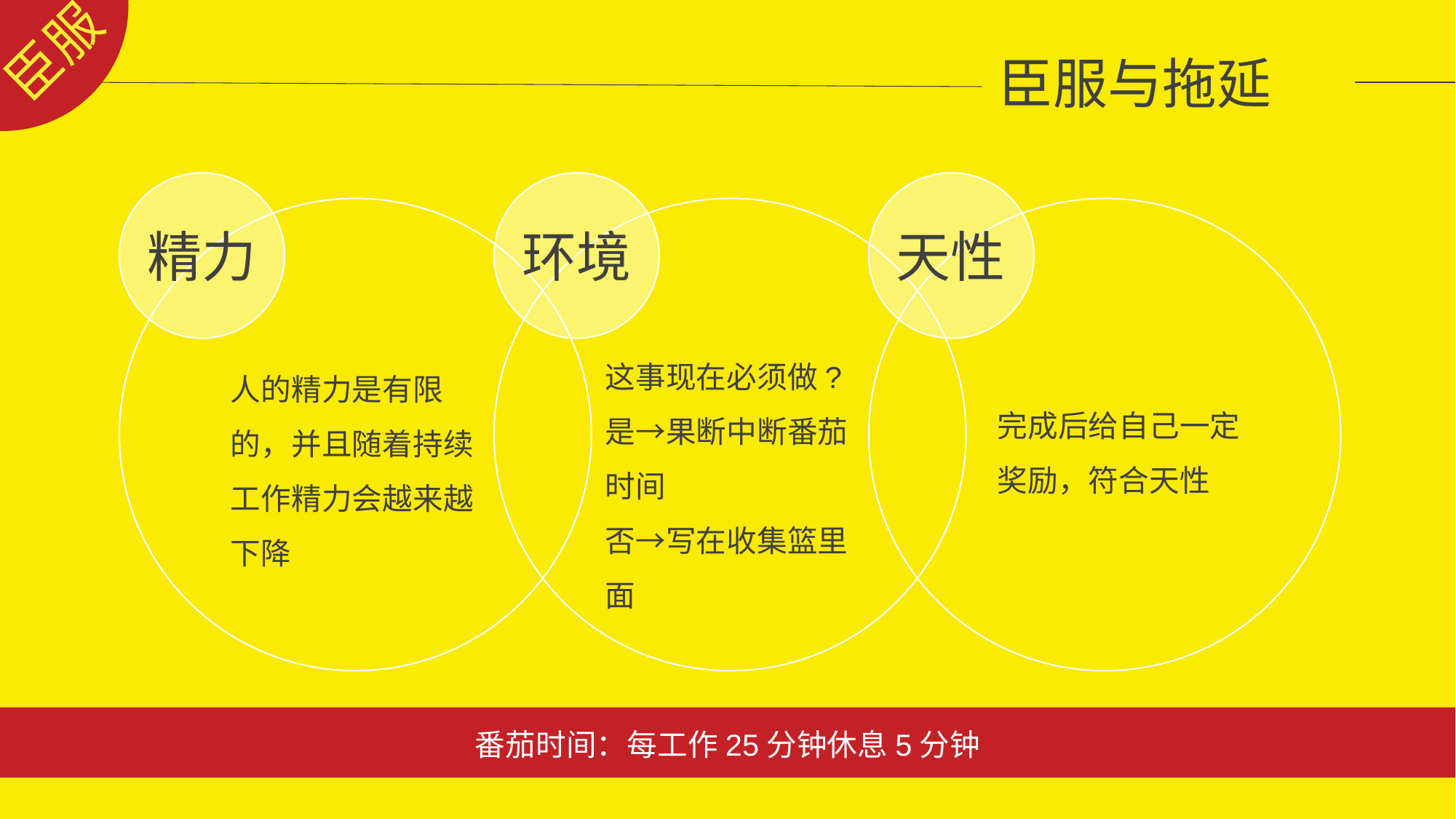

臣服
   臣服与拖延

精力
环境
天性
这事现在必须做?
是→果断中断番茄时间
否→写在收集篮里面
人的精力是有限的，并且随着持续工作精力会越来越下降
完成后给自己一定奖励，符合天性

番茄时间：每工作25分钟休息5分钟